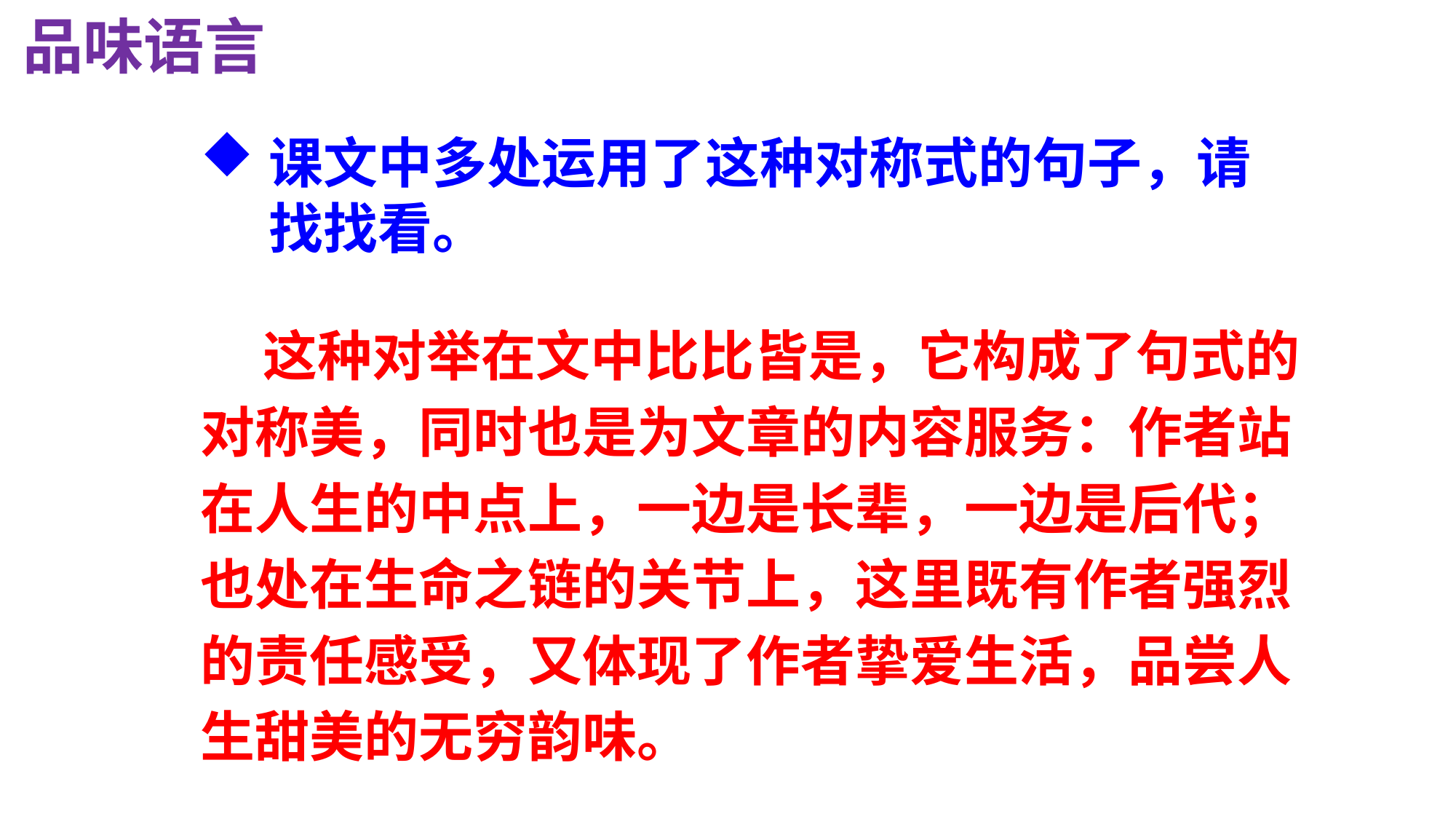

品味语言
课文中多处运用了这种对称式的句子，请找找看。
    这种对举在文中比比皆是，它构成了句式的对称美，同时也是为文章的内容服务：作者站在人生的中点上，一边是长辈，一边是后代；也处在生命之链的关节上，这里既有作者强烈的责任感受，又体现了作者挚爱生活，品尝人生甜美的无穷韵味。